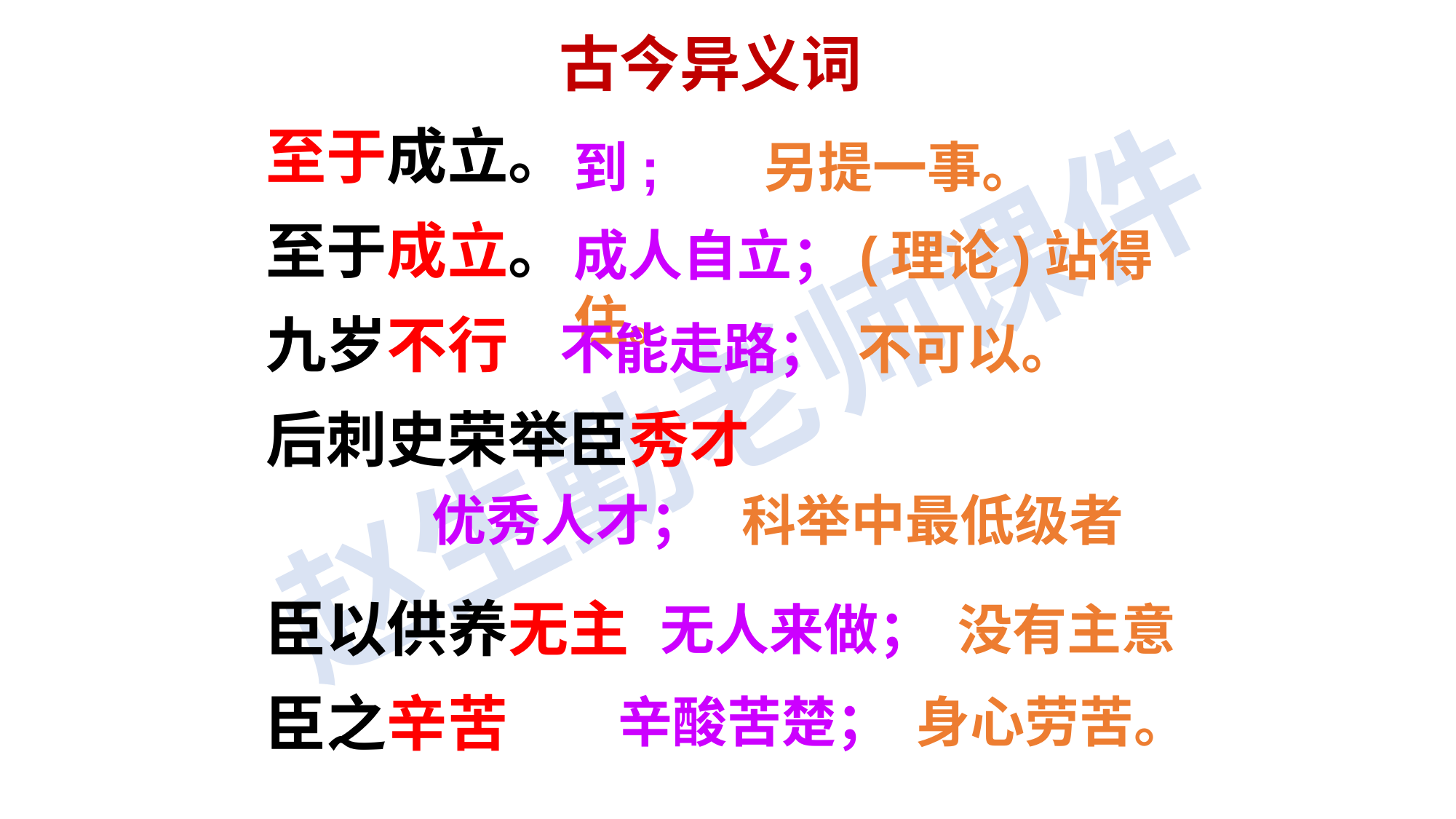

古今异义词
至于成立。
至于成立。
九岁不行
后刺史荣举臣秀才

臣以供养无主
臣之辛苦
到;      另提一事。
成人自立；(理论)站得住。
不能走路；  不可以。
优秀人才；   科举中最低级者

无人来做；  没有主意
辛酸苦楚；  身心劳苦。